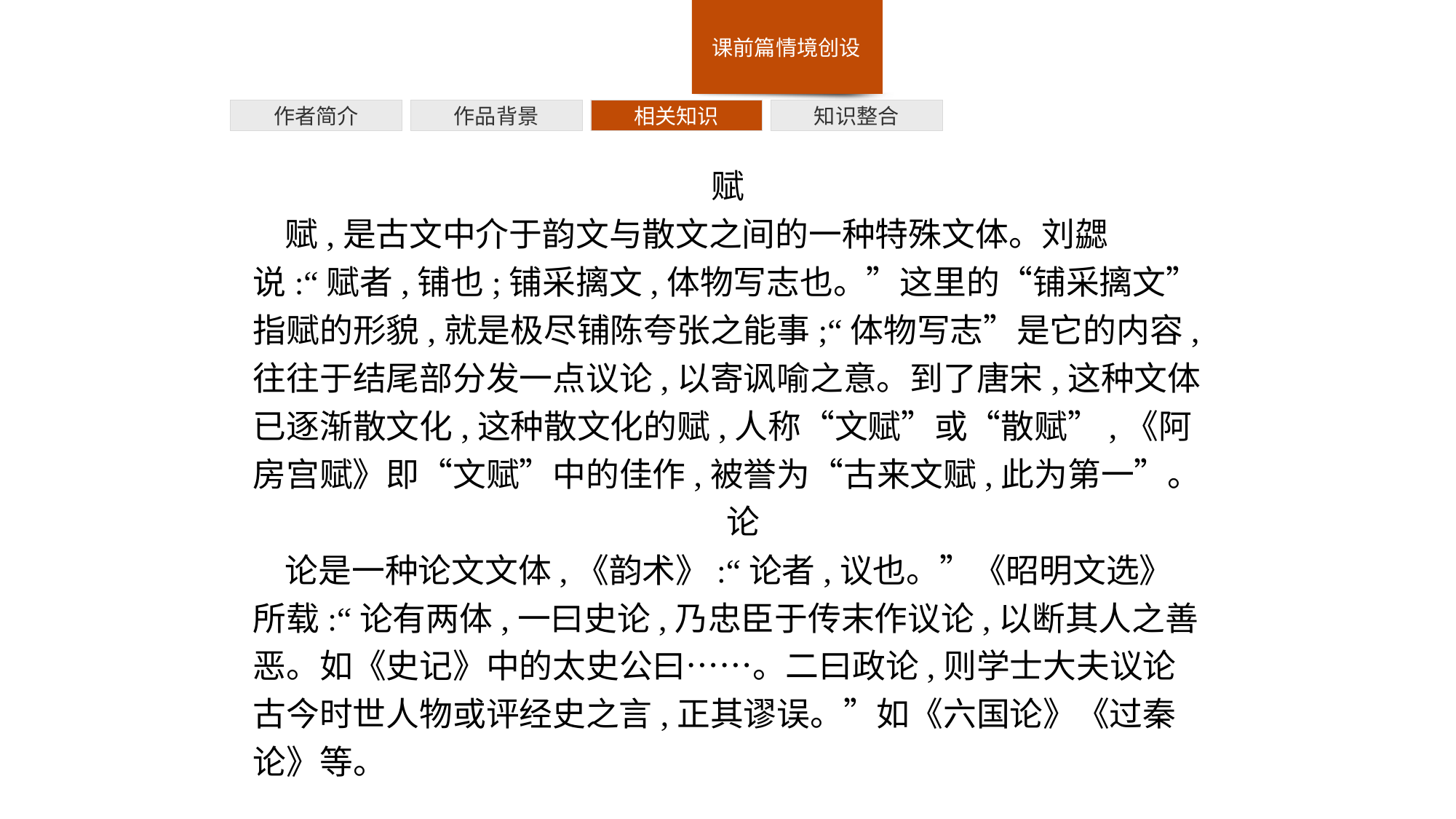

作者简介
作品背景
相关知识
知识整合
赋
赋,是古文中介于韵文与散文之间的一种特殊文体。刘勰说:“赋者,铺也;铺采摛文,体物写志也。”这里的“铺采摛文”指赋的形貌,就是极尽铺陈夸张之能事;“体物写志”是它的内容,往往于结尾部分发一点议论,以寄讽喻之意。到了唐宋,这种文体已逐渐散文化,这种散文化的赋,人称“文赋”或“散赋”,《阿房宫赋》即“文赋”中的佳作,被誉为“古来文赋,此为第一”。
论
论是一种论文文体,《韵术》:“论者,议也。”《昭明文选》所载:“论有两体,一曰史论,乃忠臣于传末作议论,以断其人之善恶。如《史记》中的太史公曰……。二曰政论,则学士大夫议论古今时世人物或评经史之言,正其谬误。”如《六国论》《过秦论》等。